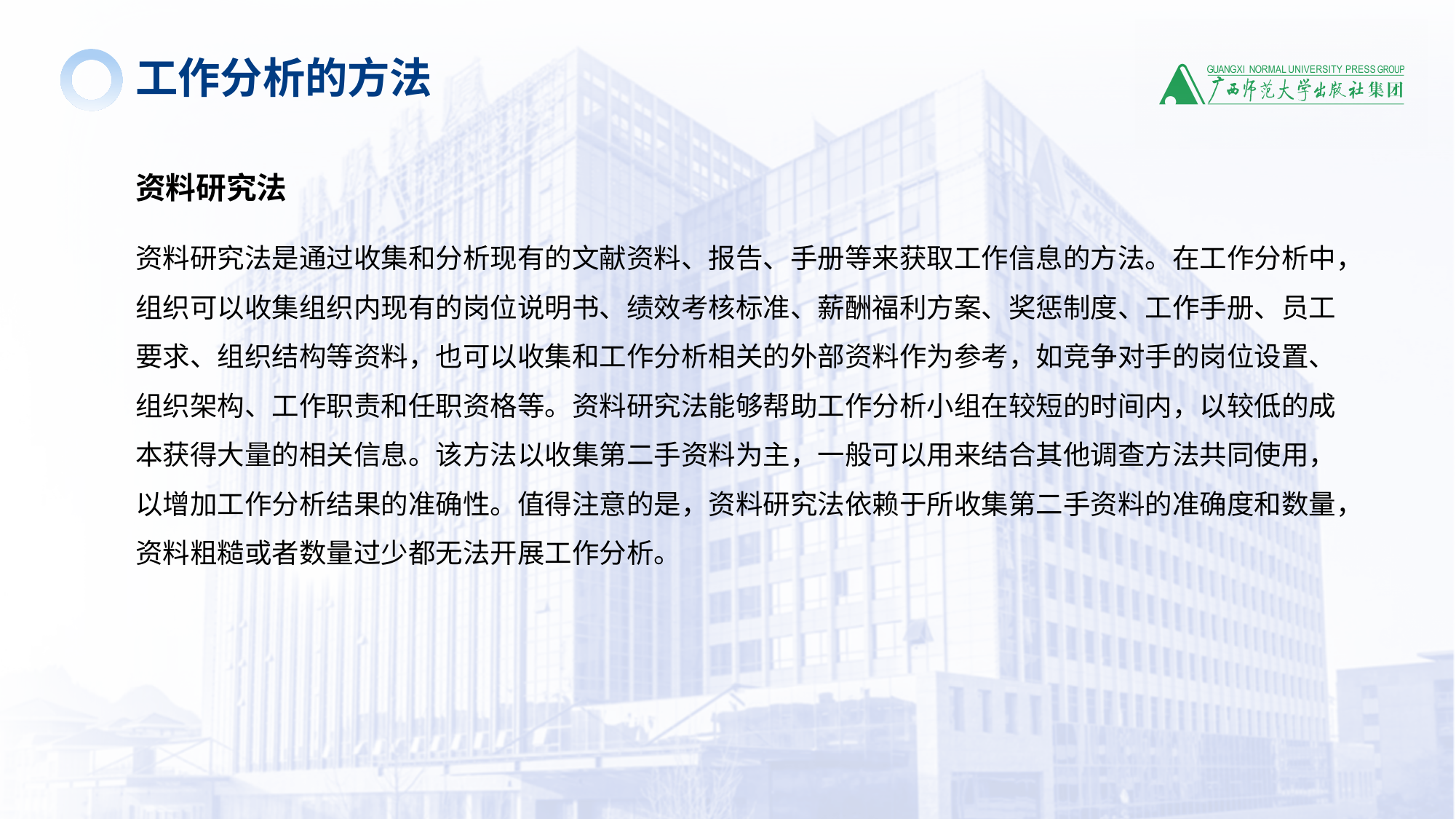

工作分析的方法

资料研究法
资料研究法是通过收集和分析现有的文献资料、报告、手册等来获取工作信息的方法。在工作分析中，组织可以收集组织内现有的岗位说明书、绩效考核标准、薪酬福利方案、奖惩制度、工作手册、员工要求、组织结构等资料，也可以收集和工作分析相关的外部资料作为参考，如竞争对手的岗位设置、组织架构、工作职责和任职资格等。资料研究法能够帮助工作分析小组在较短的时间内，以较低的成本获得大量的相关信息。该方法以收集第二手资料为主，一般可以用来结合其他调查方法共同使用，以增加工作分析结果的准确性。值得注意的是，资料研究法依赖于所收集第二手资料的准确度和数量，资料粗糙或者数量过少都无法开展工作分析。